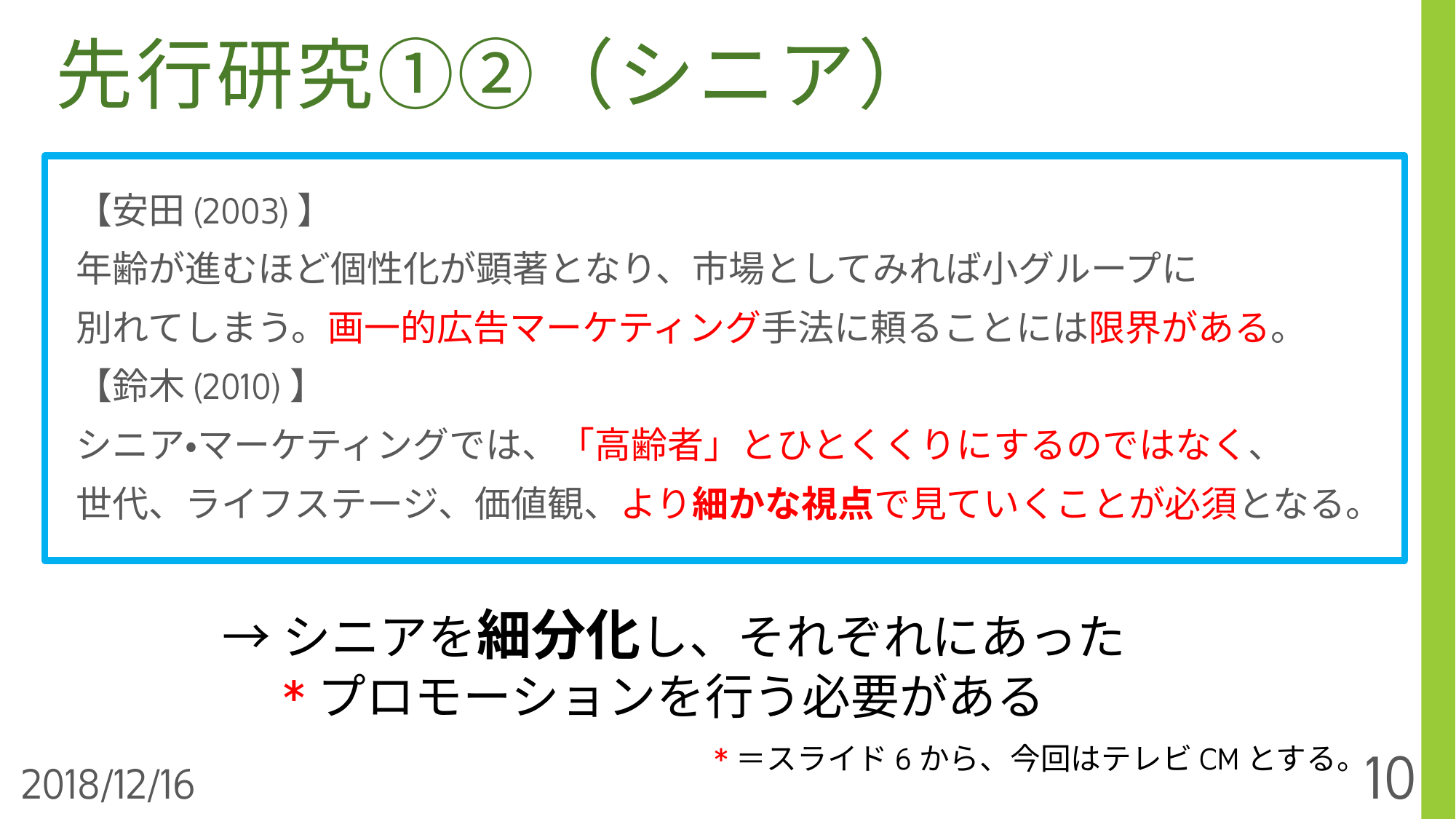

先行研究①②（シニア）

【安田(2003)】
年齢が進むほど個性化が顕著となり、市場としてみれば小グループに
別れてしまう。画一的広告マーケティング手法に頼ることには限界がある。
【鈴木(2010)】
シニア・マーケティングでは、「高齢者」とひとくくりにするのではなく、
世代、ライフステージ、価値観、より細かな視点で見ていくことが必須となる。
→シニアを細分化し、それぞれにあった
　*プロモーションを行う必要がある
*＝スライド6から、今回はテレビCMとする。
10
2018/12/16